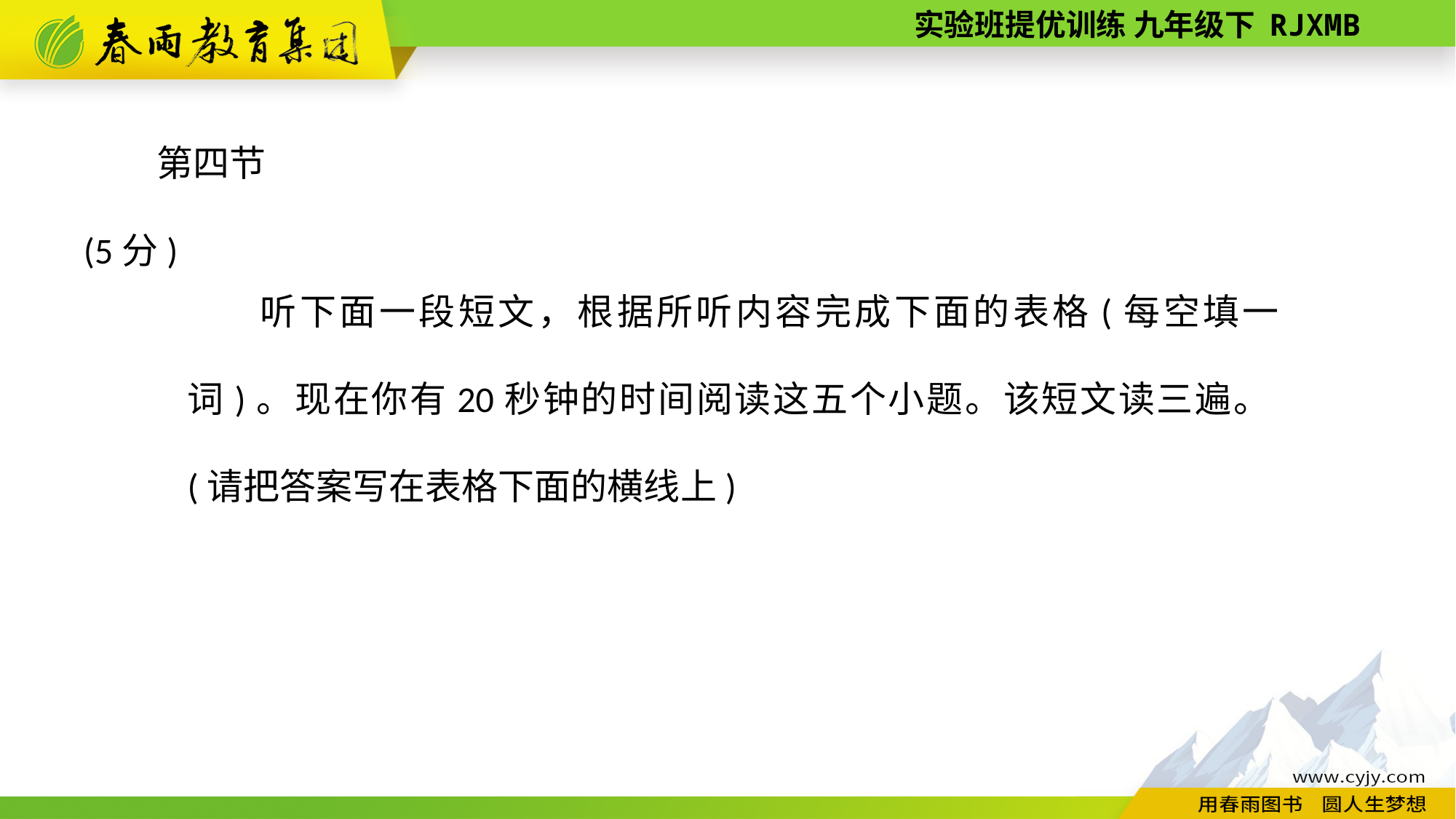

第四节(5分)
听下面一段短文，根据所听内容完成下面的表格(每空填一词)。现在你有20秒钟的时间阅读这五个小题。该短文读三遍。(请把答案写在表格下面的横线上)